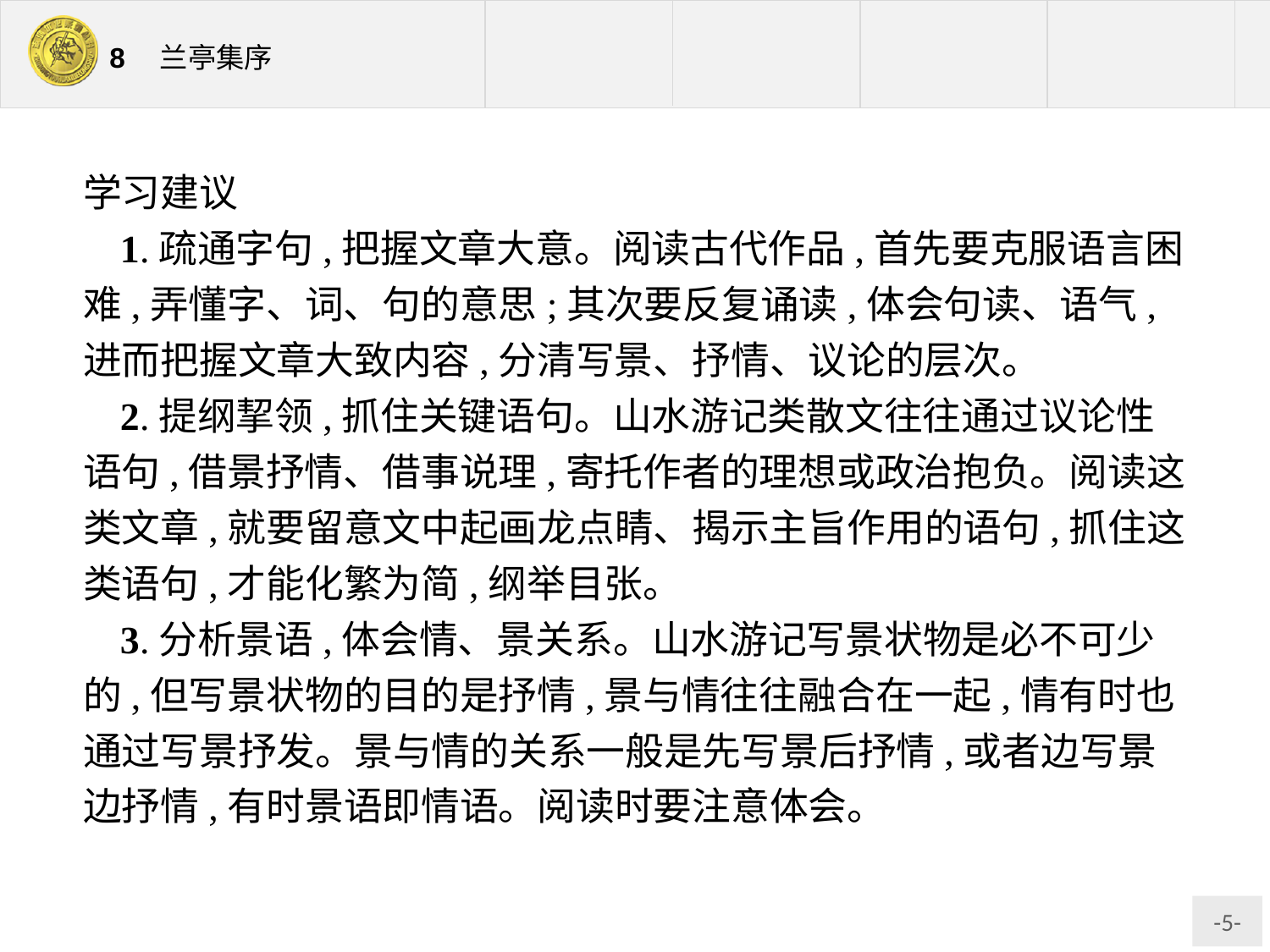

学习建议
1.疏通字句,把握文章大意。阅读古代作品,首先要克服语言困难,弄懂字、词、句的意思;其次要反复诵读,体会句读、语气,进而把握文章大致内容,分清写景、抒情、议论的层次。
2.提纲挈领,抓住关键语句。山水游记类散文往往通过议论性语句,借景抒情、借事说理,寄托作者的理想或政治抱负。阅读这类文章,就要留意文中起画龙点睛、揭示主旨作用的语句,抓住这类语句,才能化繁为简,纲举目张。
3.分析景语,体会情、景关系。山水游记写景状物是必不可少的,但写景状物的目的是抒情,景与情往往融合在一起,情有时也通过写景抒发。景与情的关系一般是先写景后抒情,或者边写景边抒情,有时景语即情语。阅读时要注意体会。